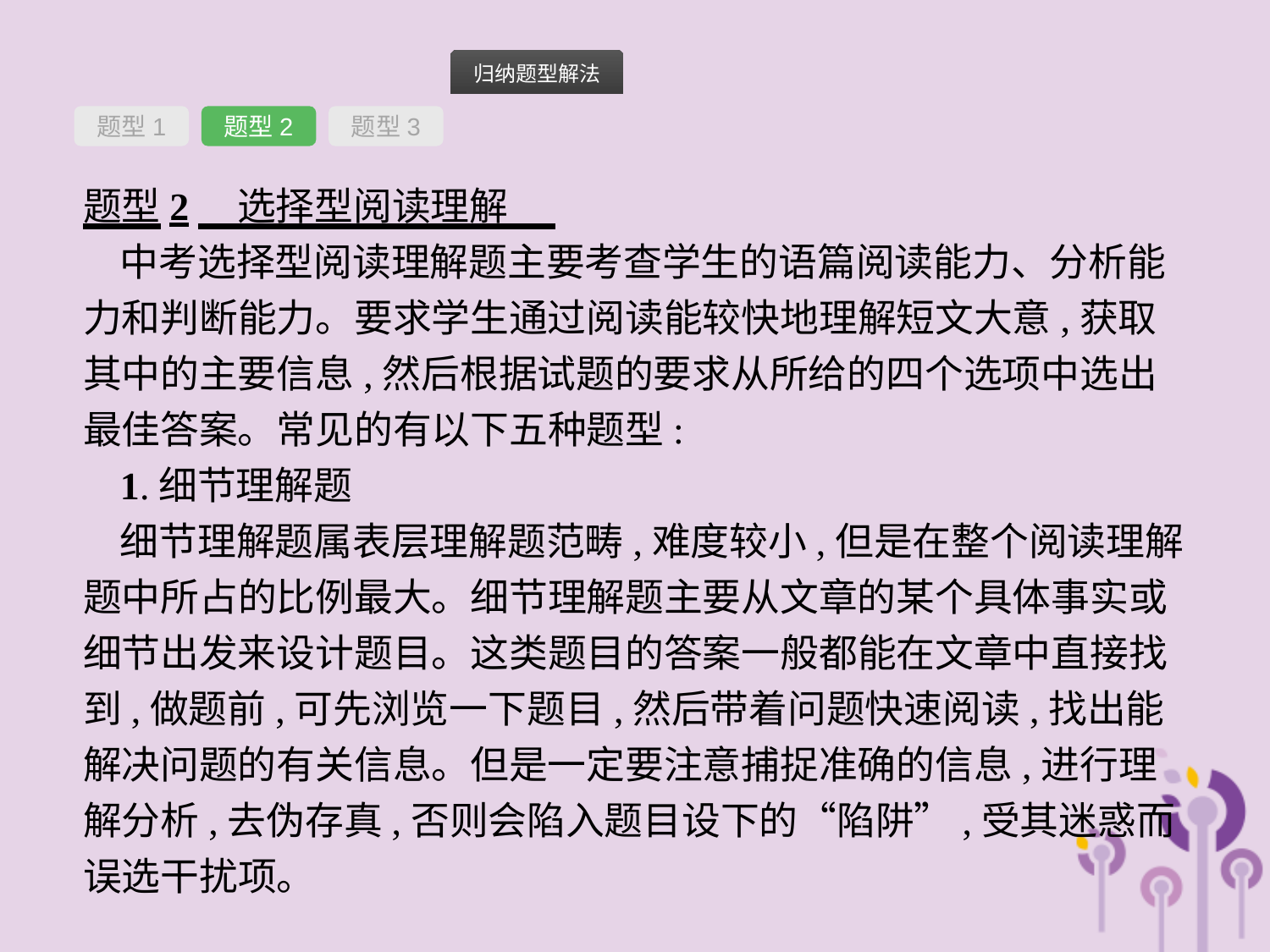

题型1
题型2
题型3
题型2　选择型阅读理解
中考选择型阅读理解题主要考查学生的语篇阅读能力、分析能力和判断能力。要求学生通过阅读能较快地理解短文大意,获取其中的主要信息,然后根据试题的要求从所给的四个选项中选出最佳答案。常见的有以下五种题型:
1.细节理解题
细节理解题属表层理解题范畴,难度较小,但是在整个阅读理解题中所占的比例最大。细节理解题主要从文章的某个具体事实或细节出发来设计题目。这类题目的答案一般都能在文章中直接找到,做题前,可先浏览一下题目,然后带着问题快速阅读,找出能解决问题的有关信息。但是一定要注意捕捉准确的信息,进行理解分析,去伪存真,否则会陷入题目设下的“陷阱”,受其迷惑而误选干扰项。